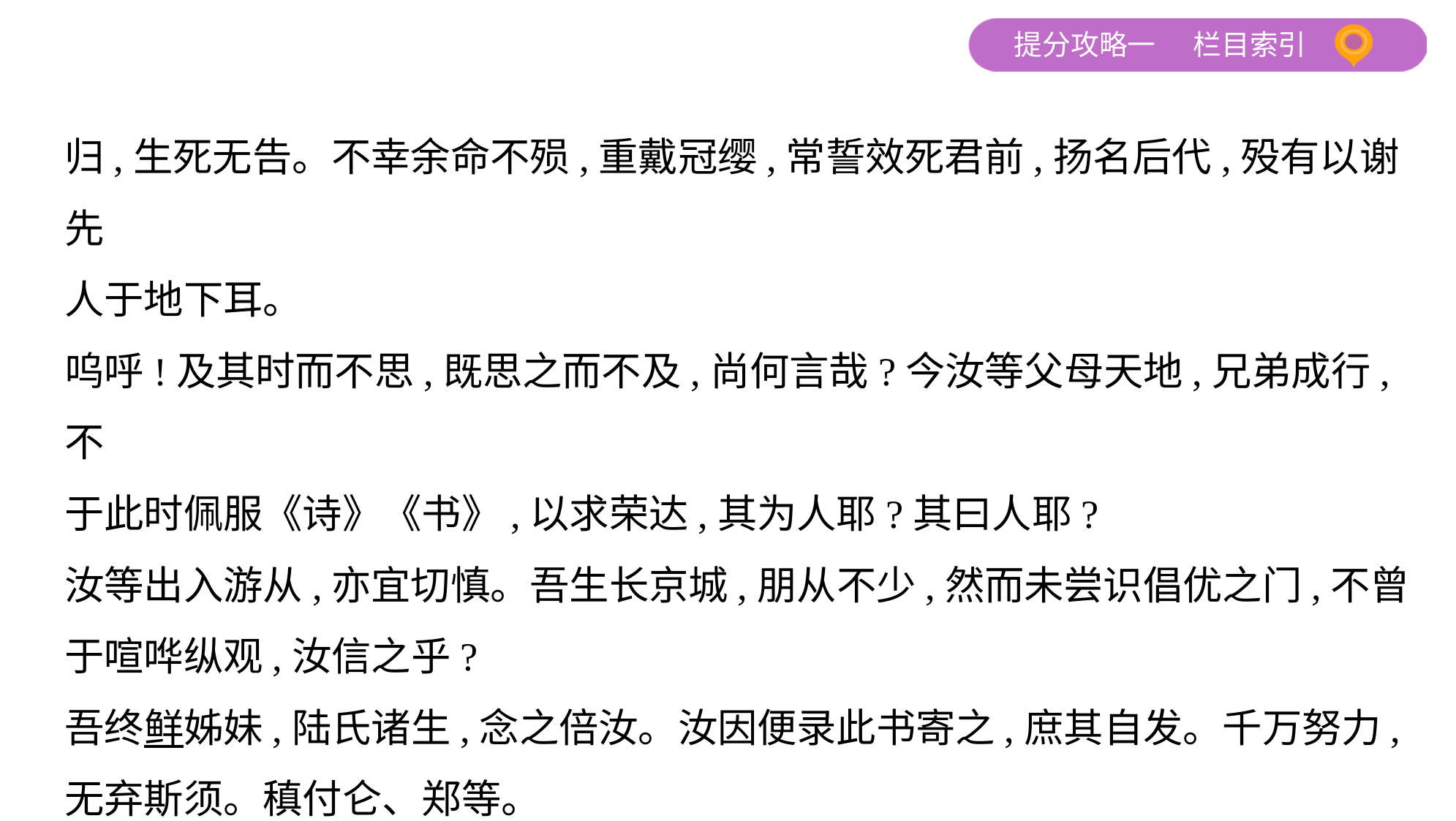

归,生死无告。不幸余命不殒,重戴冠缨,常誓效死君前,扬名后代,殁有以谢先
人于地下耳。
呜呼!及其时而不思,既思之而不及,尚何言哉?今汝等父母天地,兄弟成行,不
于此时佩服《诗》《书》,以求荣达,其为人耶?其曰人耶?
汝等出入游从,亦宜切慎。吾生长京城,朋从不少,然而未尝识倡优之门,不曾
于喧哗纵观,汝信之乎?
吾终鲜姊妹,陆氏诸生,念之倍汝。汝因便录此书寄之,庶其自发。千万努力,
无弃斯须。稹付仑、郑等。
                                                                                     (选自《元稹集》,有删改)